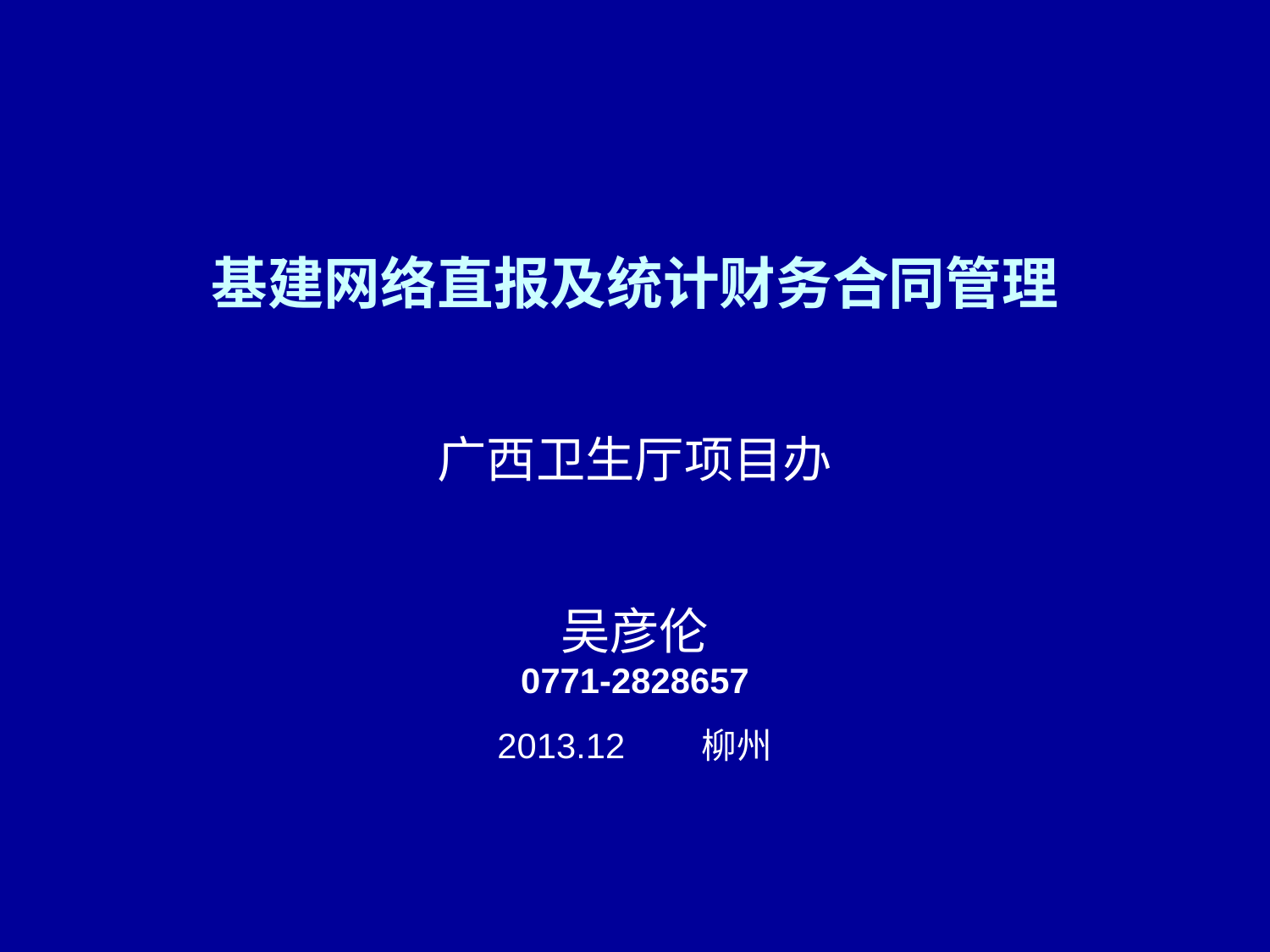

# 基建网络直报及统计财务合同管理
广西卫生厅项目办

吴彦伦
0771-2828657

2013.12       柳州